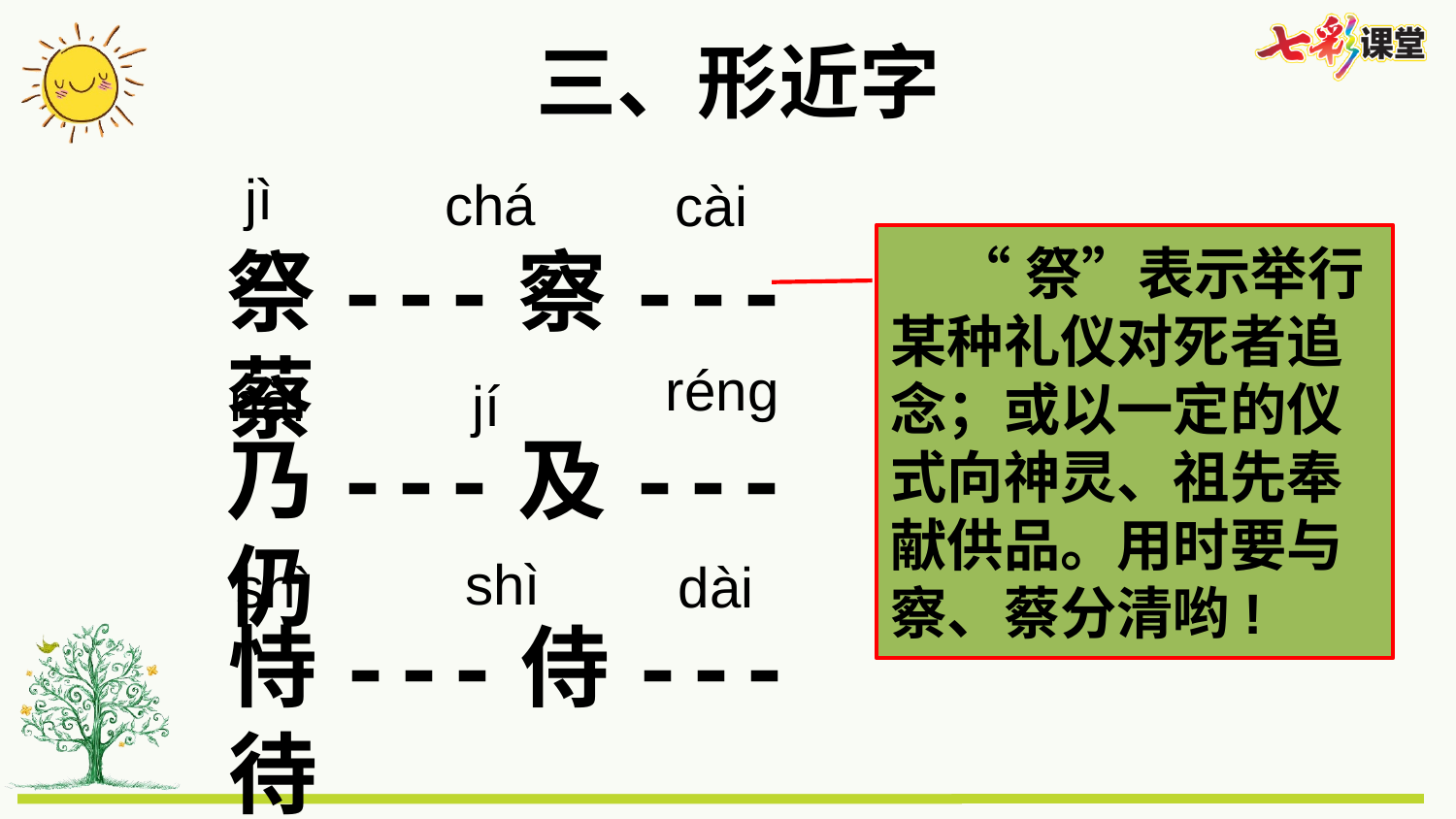

三、形近字
jì
chá
cài
     “祭”表示举行某种礼仪对死者追念；或以一定的仪式向神灵、祖先奉献供品。用时要与察、蔡分清哟!
祭---察---蔡
réng
nǎi
jí
乃---及---仍
shì
shì
dài
恃---侍---待